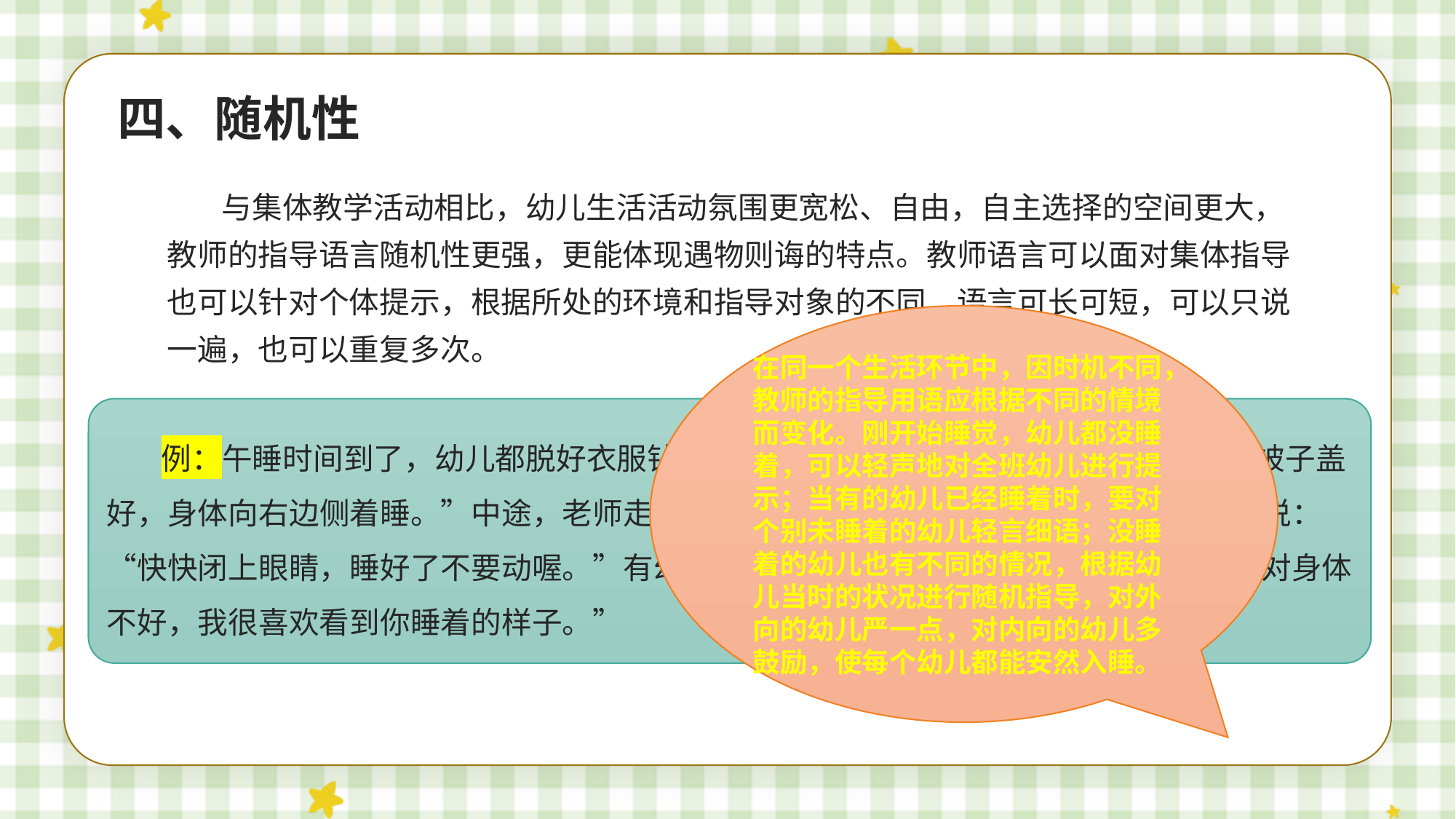

四、随机性
与集体教学活动相比，幼儿生活活动氛围更宽松、自由，自主选择的空间更大，教师的指导语言随机性更强，更能体现遇物则诲的特点。教师语言可以面对集体指导也可以针对个体提示，根据所处的环境和指导对象的不同，语言可长可短，可以只说一遍，也可以重复多次。
在同一个生活环节中，因时机不同，教师的指导用语应根据不同的情境而变化。刚开始睡觉，幼儿都没睡着，可以轻声地对全班幼儿进行提示；当有的幼儿已经睡着时，要对个别未睡着的幼儿轻言细语；没睡着的幼儿也有不同的情况，根据幼儿当时的状况进行随机指导，对外向的幼儿严一点，对内向的幼儿多鼓励，使每个幼儿都能安然入睡。
例：午睡时间到了，幼儿都脱好衣服钻到被子里了，老师温柔地对幼儿说：“要把被子盖好，身体向右边侧着睡。”中途，老师走到还在翻来覆去玩的幼儿床边，轻声但严肃地说：“快快闭上眼睛，睡好了不要动喔。”有幼儿蒙头睡觉，教师小声提醒他：“蒙头睡觉对身体不好，我很喜欢看到你睡着的样子。”